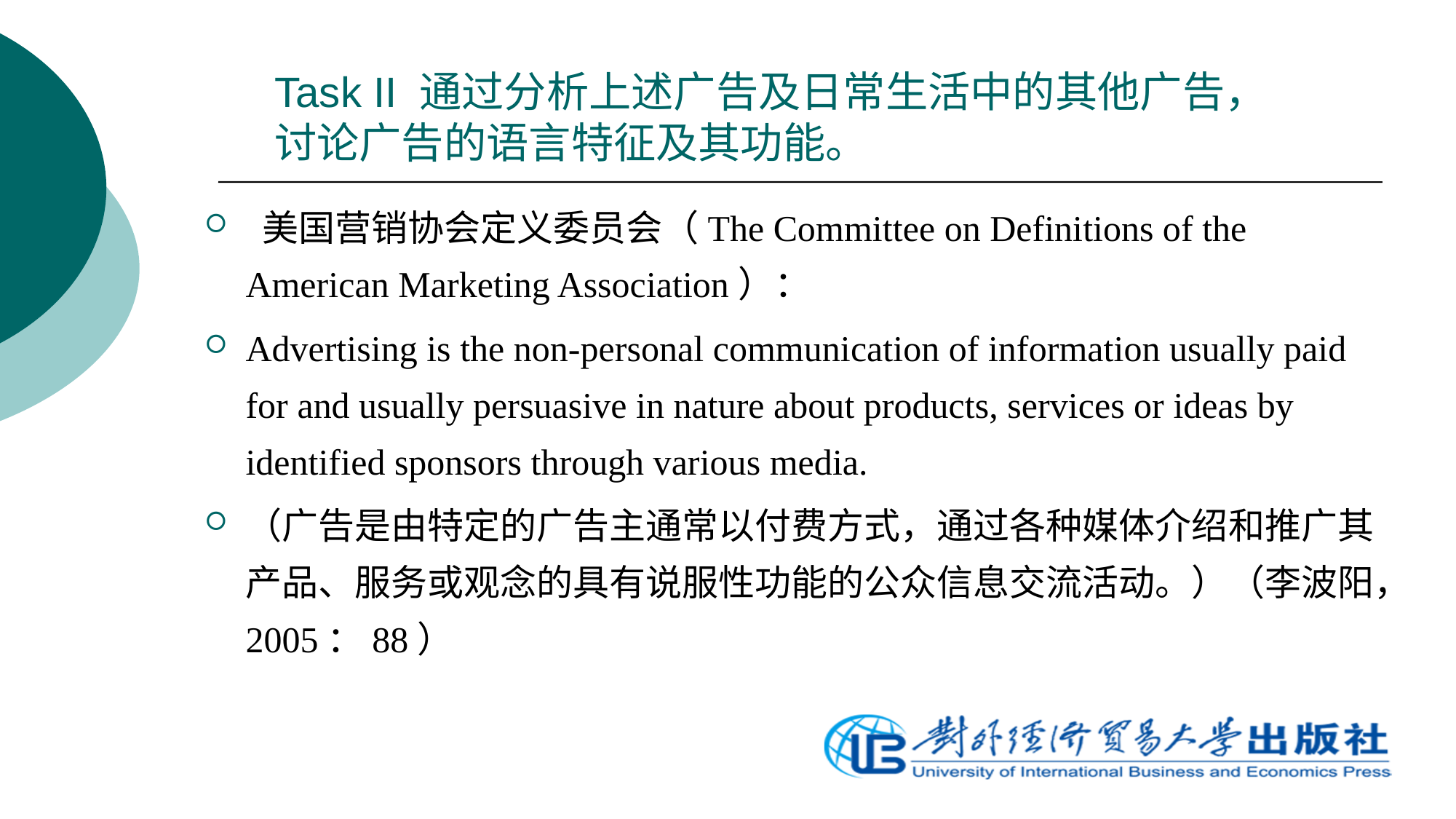

# Task II 通过分析上述广告及日常生活中的其他广告，讨论广告的语言特征及其功能。
 美国营销协会定义委员会（The Committee on Definitions of the American Marketing Association）：
Advertising is the non-personal communication of information usually paid for and usually persuasive in nature about products, services or ideas by identified sponsors through various media.
（广告是由特定的广告主通常以付费方式，通过各种媒体介绍和推广其产品、服务或观念的具有说服性功能的公众信息交流活动。）（李波阳，2005：88）